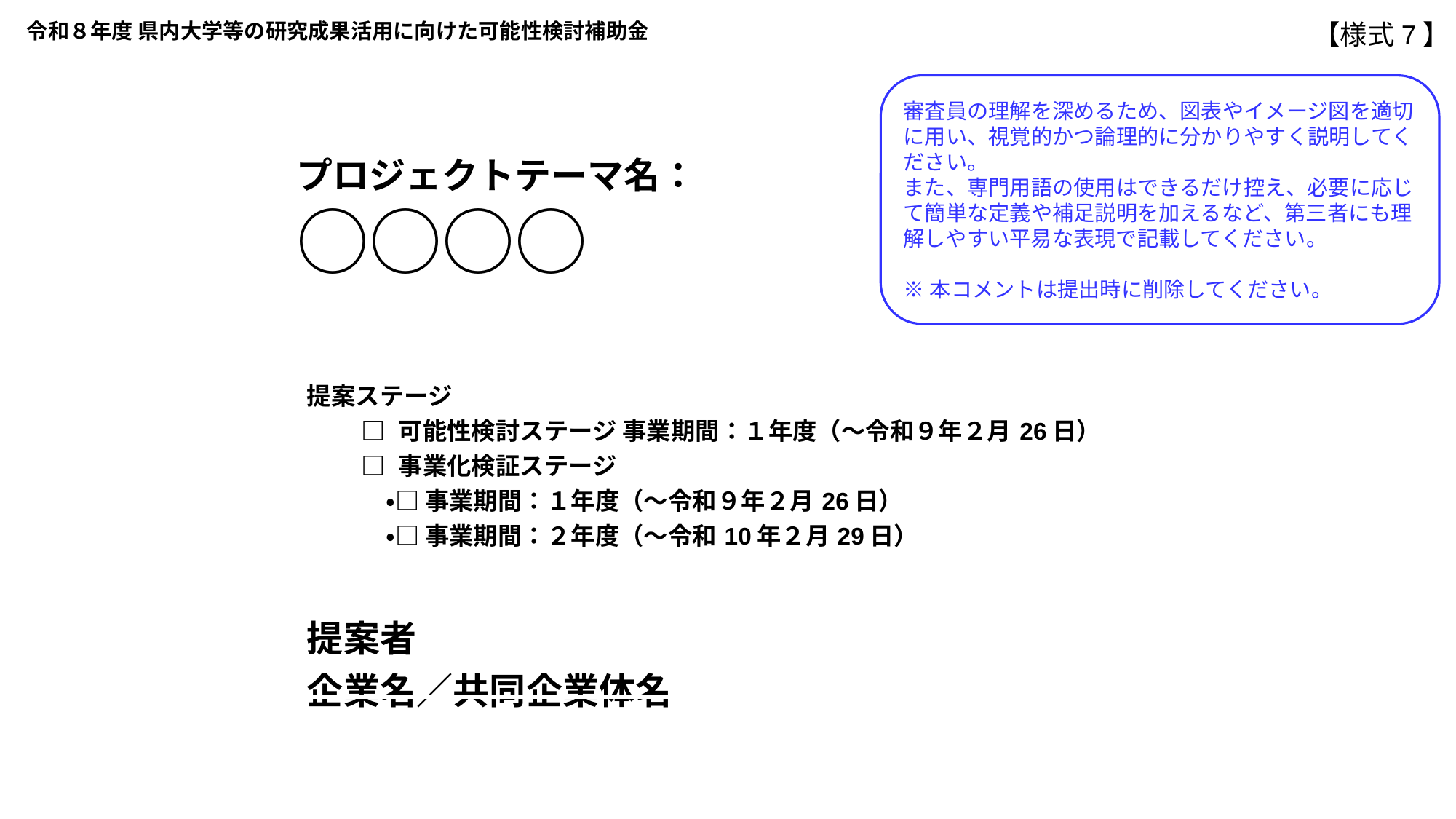

令和８年度 県内大学等の研究成果活用に向けた可能性検討補助金
【様式7】
審査員の理解を深めるため、図表やイメージ図を適切に用い、視覚的かつ論理的に分かりやすく説明してください。
また、専門用語の使用はできるだけ控え、必要に応じて簡単な定義や補足説明を加えるなど、第三者にも理解しやすい平易な表現で記載してください。

※本コメントは提出時に削除してください。
プロジェクトテーマ名：
○○○○
| 提案ステージ □ 可能性検討ステージ 事業期間：１年度（～令和９年２月26日） □ 事業化検証ステージ 　・□ 事業期間：１年度（～令和９年２月26日） 　・□ 事業期間：２年度（～令和10年２月29日） |
| --- |
| 提案者 企業名／共同企業体名 |
| --- |